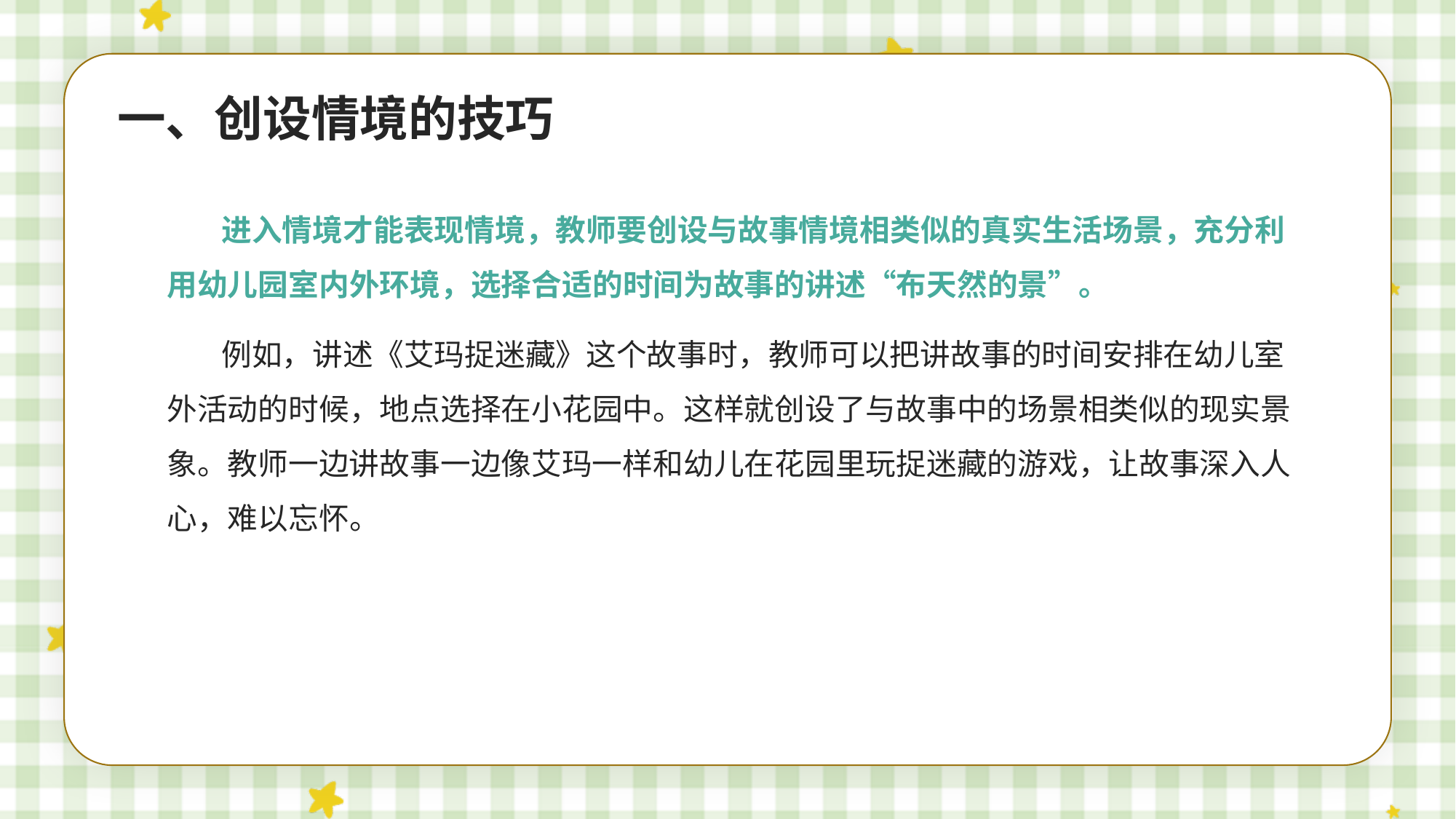

一、创设情境的技巧
进入情境才能表现情境，教师要创设与故事情境相类似的真实生活场景，充分利用幼儿园室内外环境，选择合适的时间为故事的讲述“布天然的景”。
例如，讲述《艾玛捉迷藏》这个故事时，教师可以把讲故事的时间安排在幼儿室外活动的时候，地点选择在小花园中。这样就创设了与故事中的场景相类似的现实景象。教师一边讲故事一边像艾玛一样和幼儿在花园里玩捉迷藏的游戏，让故事深入人心，难以忘怀。